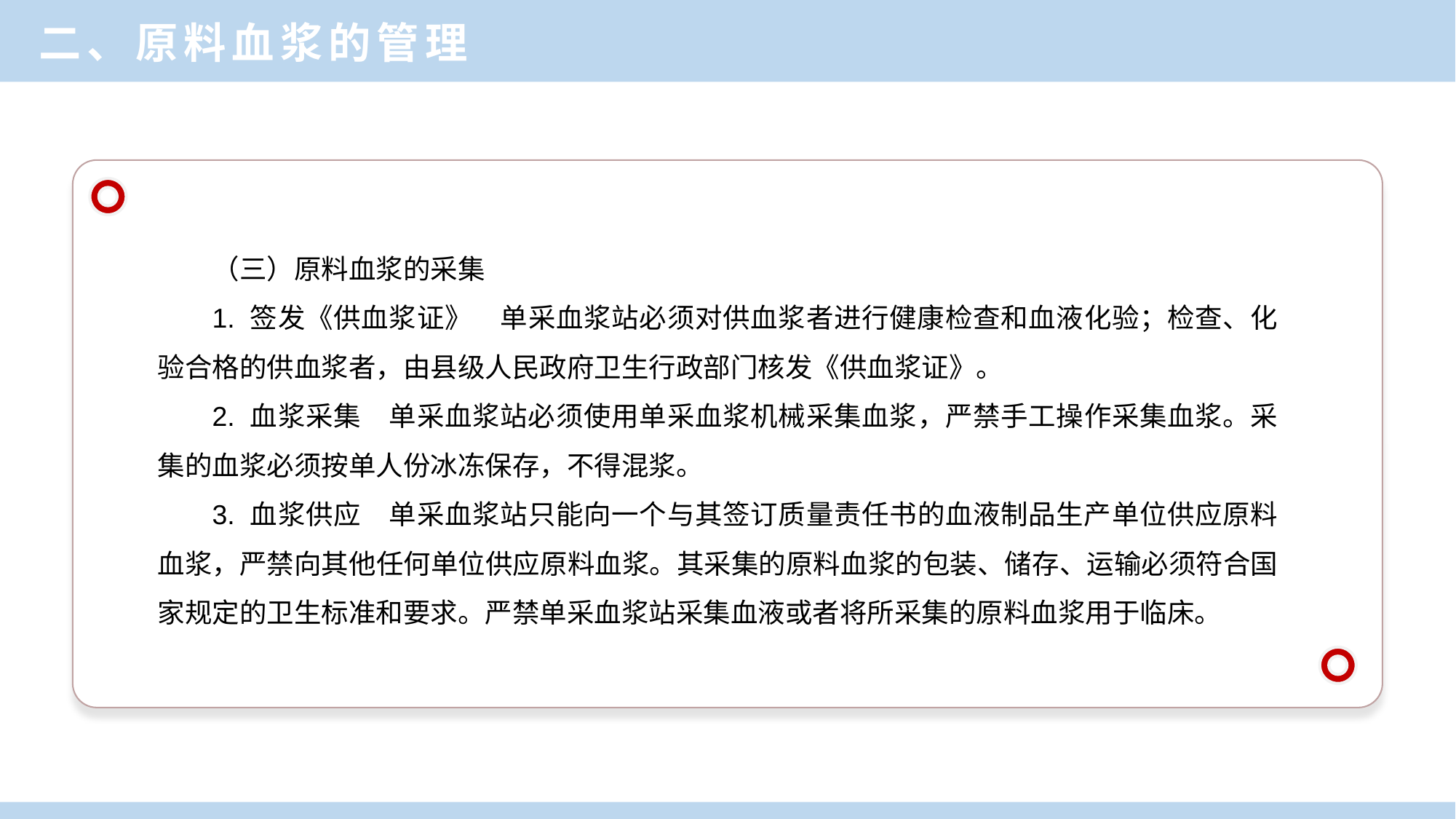

二、原料血浆的管理

（三）原料血浆的采集
1. 签发《供血浆证》　单采血浆站必须对供血浆者进行健康检查和血液化验；检查、化验合格的供血浆者，由县级人民政府卫生行政部门核发《供血浆证》。
2. 血浆采集　单采血浆站必须使用单采血浆机械采集血浆，严禁手工操作采集血浆。采集的血浆必须按单人份冰冻保存，不得混浆。
3. 血浆供应　单采血浆站只能向一个与其签订质量责任书的血液制品生产单位供应原料血浆，严禁向其他任何单位供应原料血浆。其采集的原料血浆的包装、储存、运输必须符合国家规定的卫生标准和要求。严禁单采血浆站采集血液或者将所采集的原料血浆用于临床。